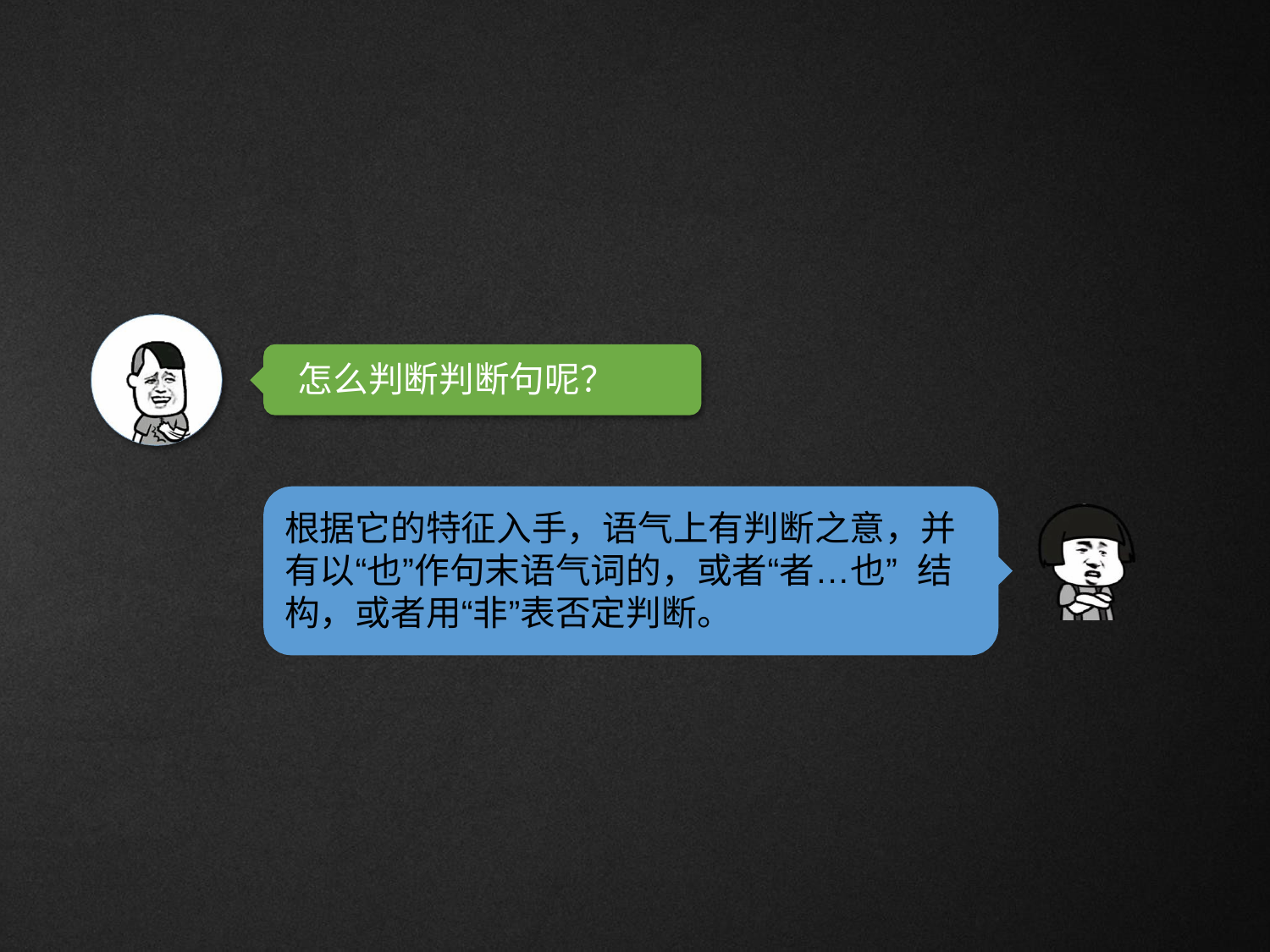

# 怎么判断判断句呢？

根据它的特征入手，语气上有判断之意，并 有以“也”作句末语气词的，或者“者…也”  结构，或者用“非”表否定判断。